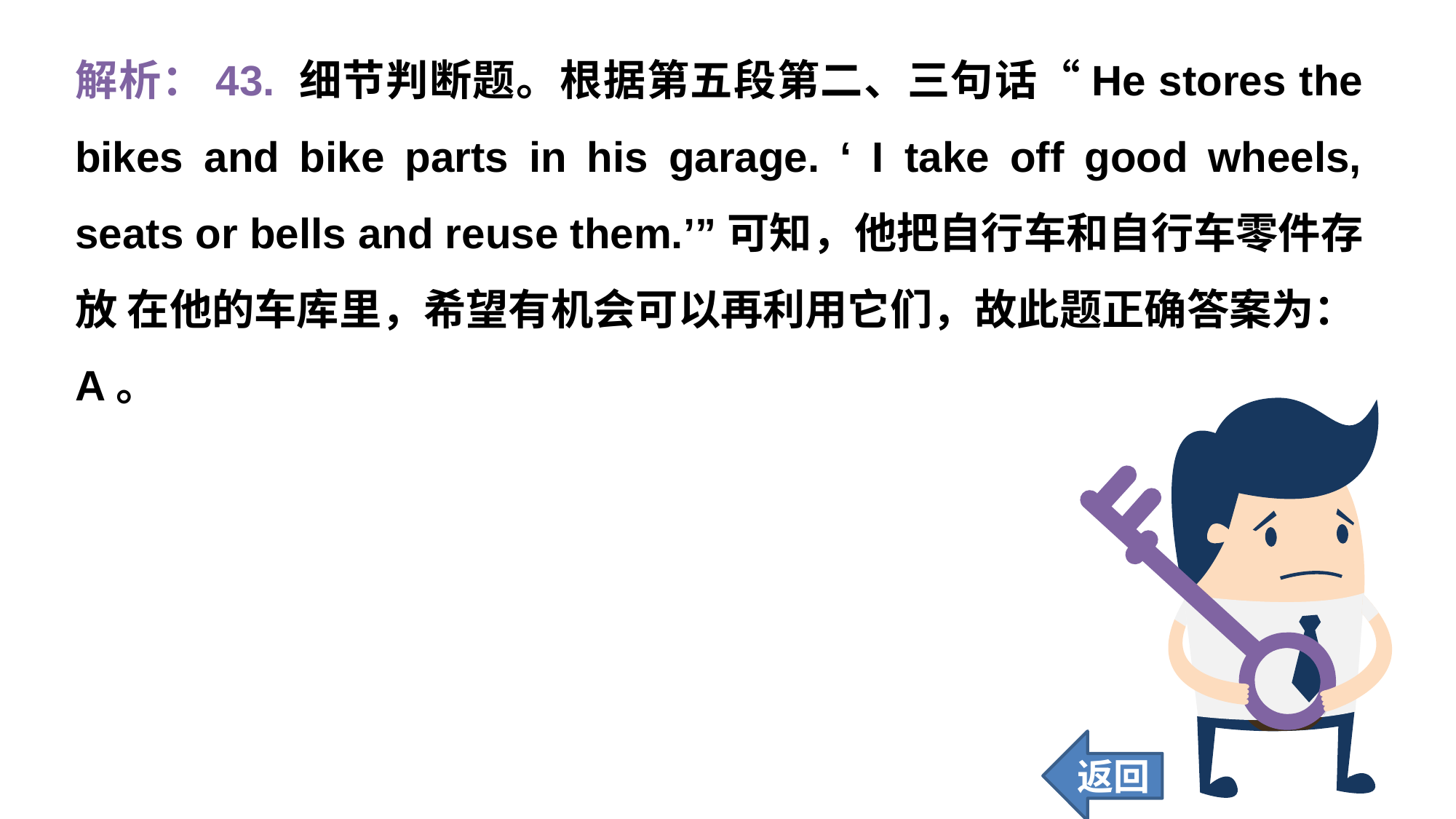

解析：43. 细节判断题。根据第五段第二、三句话“He stores the bikes and bike parts in his garage. ‘ I take off good wheels, seats or bells and reuse them.’”可知，他把自行车和自行车零件存放 在他的车库里，希望有机会可以再利用它们，故此题正确答案为：A。

返回
424